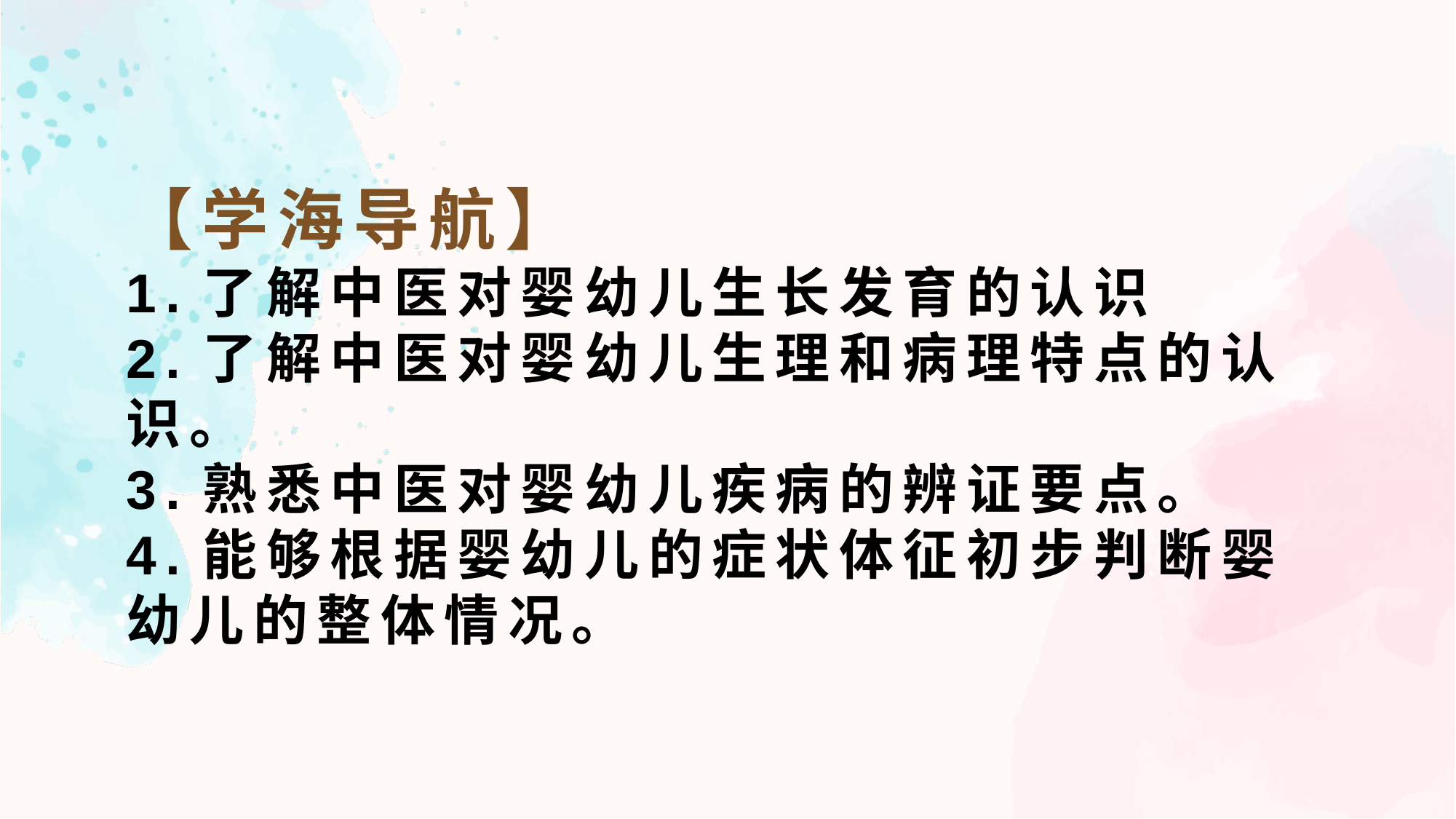

【学海导航】
1.了解中医对婴幼儿生长发育的认识
2.了解中医对婴幼儿生理和病理特点的认识。
3.熟悉中医对婴幼儿疾病的辨证要点。
4.能够根据婴幼儿的症状体征初步判断婴幼儿的整体情况。